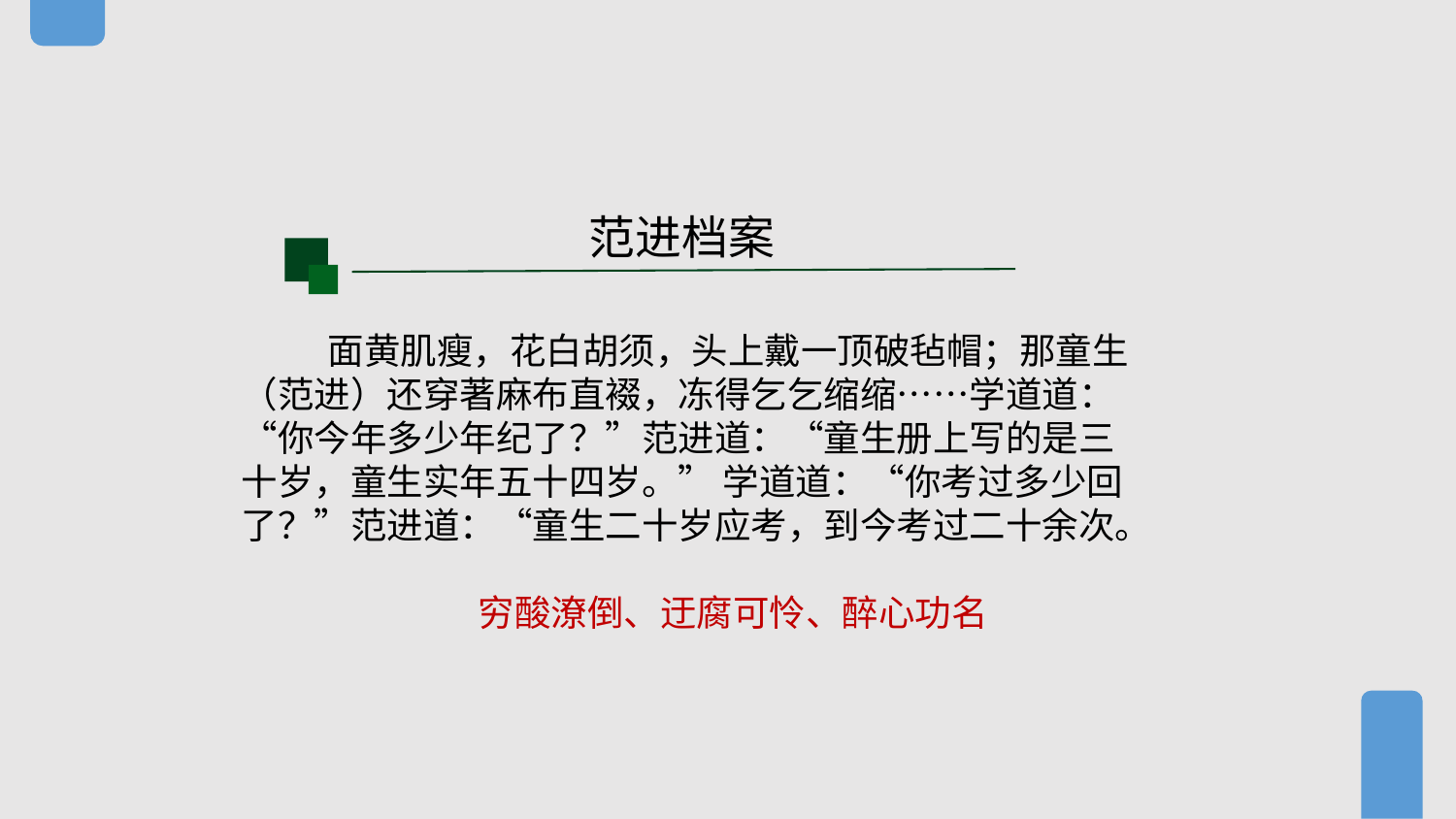

范进档案

面黄肌瘦，花白胡须，头上戴一顶破毡帽；那童生（范进）还穿著麻布直裰，冻得乞乞缩缩……学道道：“你今年多少年纪了？”范进道：“童生册上写的是三十岁，童生实年五十四岁。” 学道道：“你考过多少回了？”范进道：“童生二十岁应考，到今考过二十余次。

穷酸潦倒、迂腐可怜、醉心功名